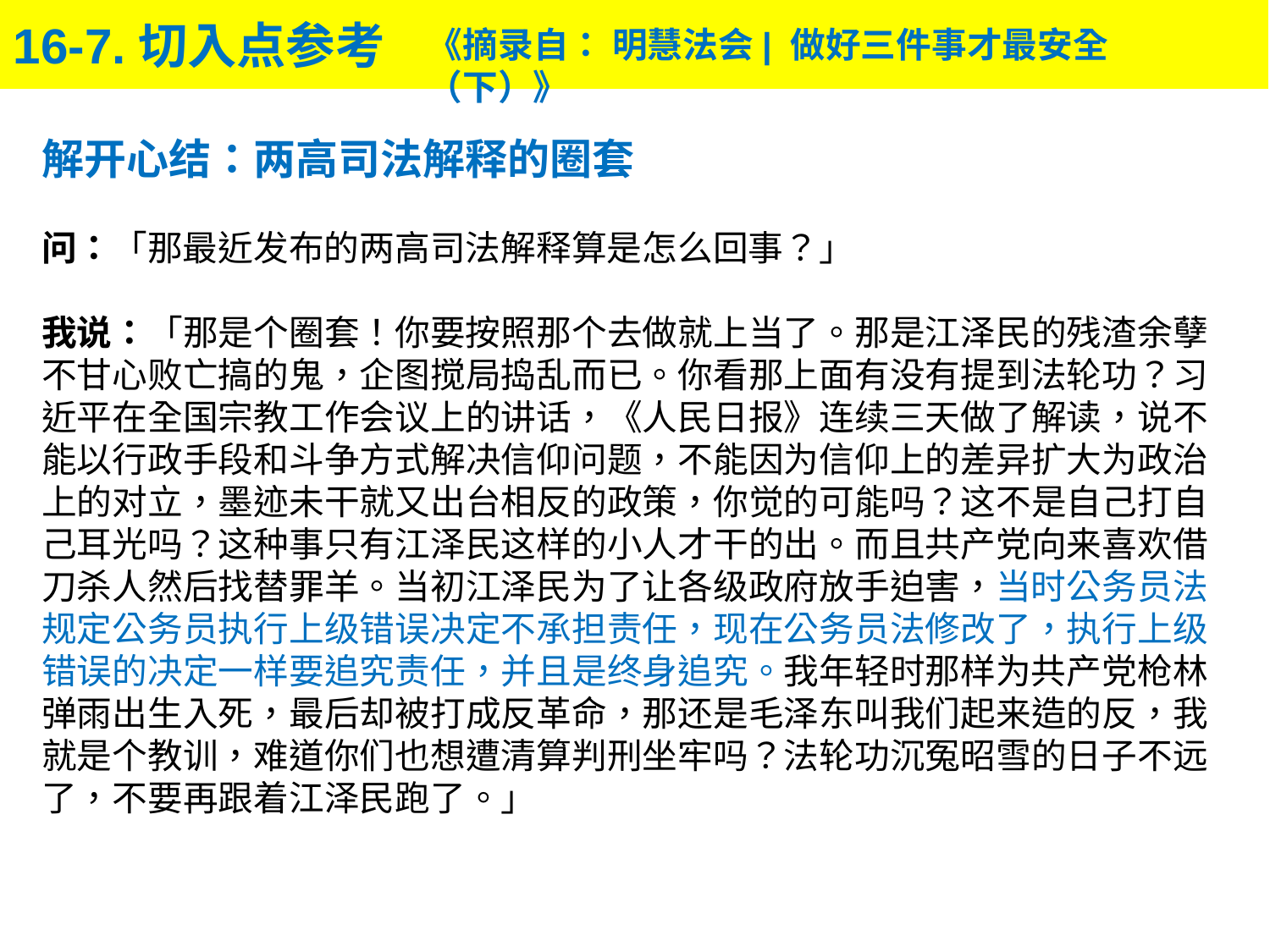

16-7.切入点参考
《摘录自： 明慧法会| 做好三件事才最安全（下）》
解开心结：两高司法解释的圈套

问：「那最近发布的两高司法解释算是怎么回事？」

我说：「那是个圈套！你要按照那个去做就上当了。那是江泽民的残渣余孽不甘心败亡搞的鬼，企图搅局捣乱而已。你看那上面有没有提到法轮功？习近平在全国宗教工作会议上的讲话，《人民日报》连续三天做了解读，说不能以行政手段和斗争方式解决信仰问题，不能因为信仰上的差异扩大为政治上的对立，墨迹未干就又出台相反的政策，你觉的可能吗？这不是自己打自己耳光吗？这种事只有江泽民这样的小人才干的出。而且共产党向来喜欢借刀杀人然后找替罪羊。当初江泽民为了让各级政府放手迫害，当时公务员法规定公务员执行上级错误决定不承担责任，现在公务员法修改了，执行上级错误的决定一样要追究责任，并且是终身追究。我年轻时那样为共产党枪林弹雨出生入死，最后却被打成反革命，那还是毛泽东叫我们起来造的反，我就是个教训，难道你们也想遭清算判刑坐牢吗？法轮功沉冤昭雪的日子不远了，不要再跟着江泽民跑了。」